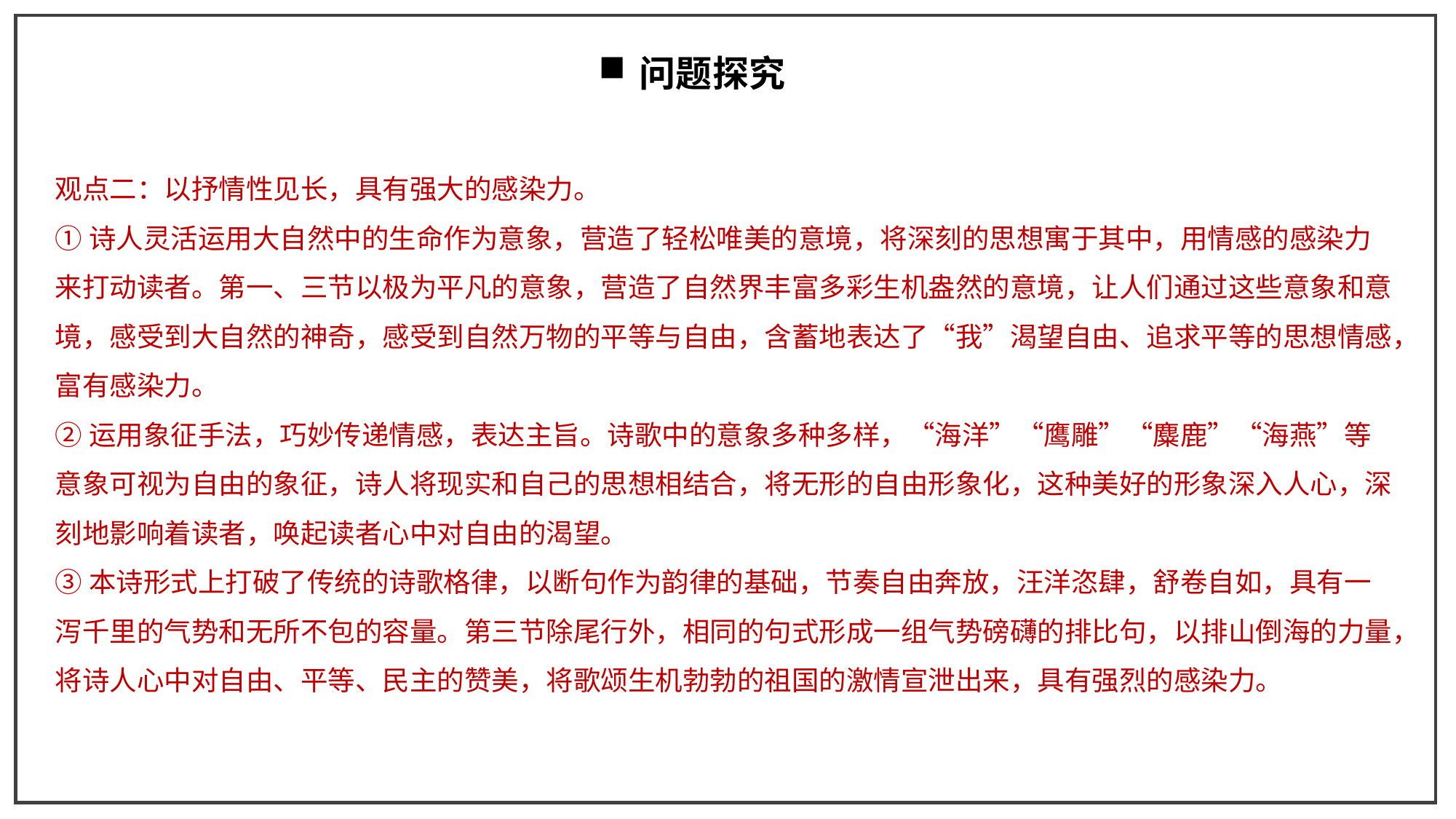

问题探究
观点二：以抒情性见长，具有强大的感染力。
①诗人灵活运用大自然中的生命作为意象，营造了轻松唯美的意境，将深刻的思想寓于其中，用情感的感染力来打动读者。第一、三节以极为平凡的意象，营造了自然界丰富多彩生机盎然的意境，让人们通过这些意象和意境，感受到大自然的神奇，感受到自然万物的平等与自由，含蓄地表达了“我”渴望自由、追求平等的思想情感，富有感染力。
②运用象征手法，巧妙传递情感，表达主旨。诗歌中的意象多种多样，“海洋”“鹰雕”“麋鹿”“海燕”等意象可视为自由的象征，诗人将现实和自己的思想相结合，将无形的自由形象化，这种美好的形象深入人心，深刻地影响着读者，唤起读者心中对自由的渴望。
③本诗形式上打破了传统的诗歌格律，以断句作为韵律的基础，节奏自由奔放，汪洋恣肆，舒卷自如，具有一泻千里的气势和无所不包的容量。第三节除尾行外，相同的句式形成一组气势磅礴的排比句，以排山倒海的力量，将诗人心中对自由、平等、民主的赞美，将歌颂生机勃勃的祖国的激情宣泄出来，具有强烈的感染力。